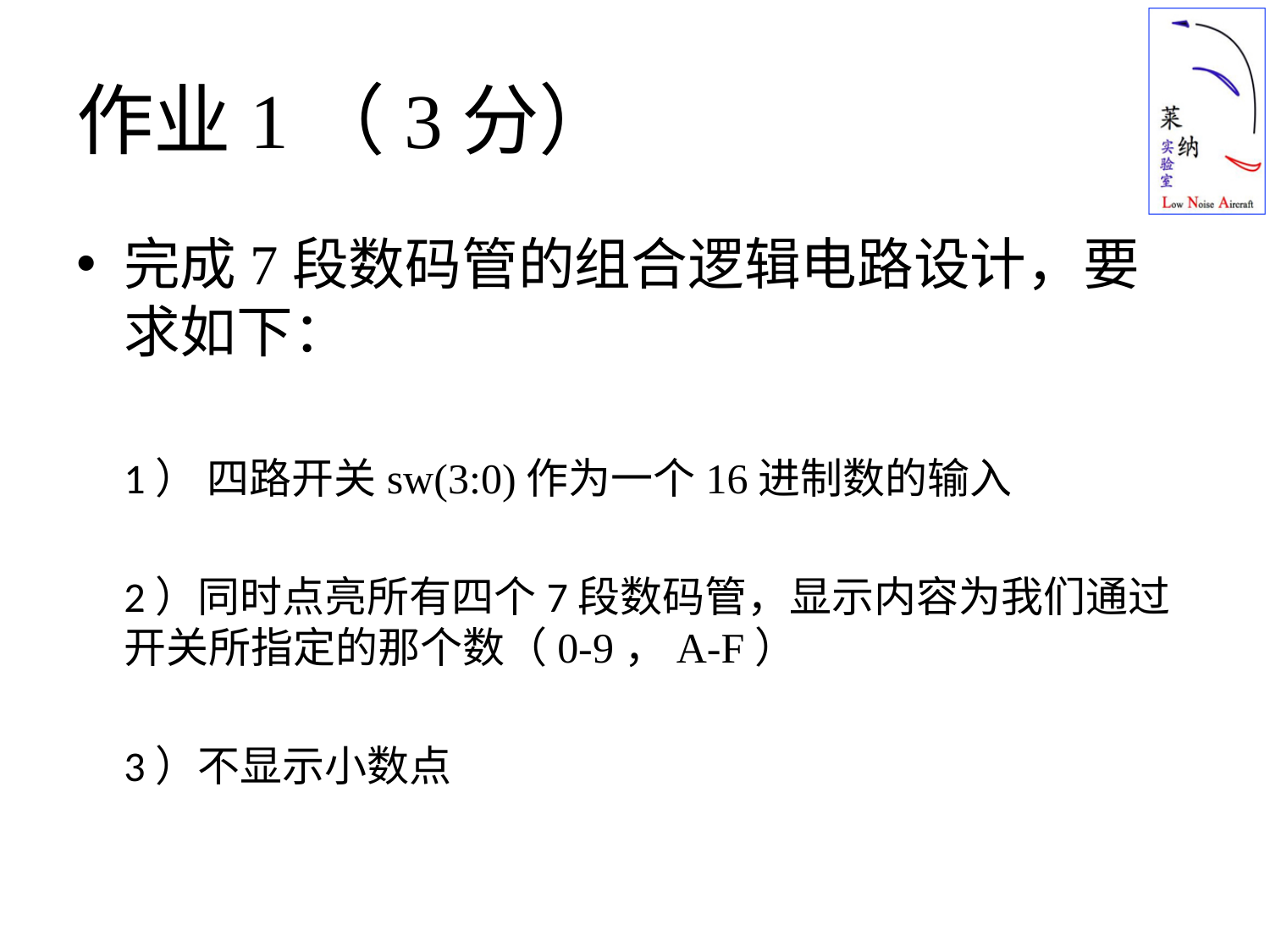

# 作业1（3分）
完成7段数码管的组合逻辑电路设计，要求如下：

     1） 四路开关sw(3:0)作为一个16进制数的输入

     2）同时点亮所有四个7段数码管，显示内容为我们通过开关所指定的那个数（0-9，A-F）

     3）不显示小数点